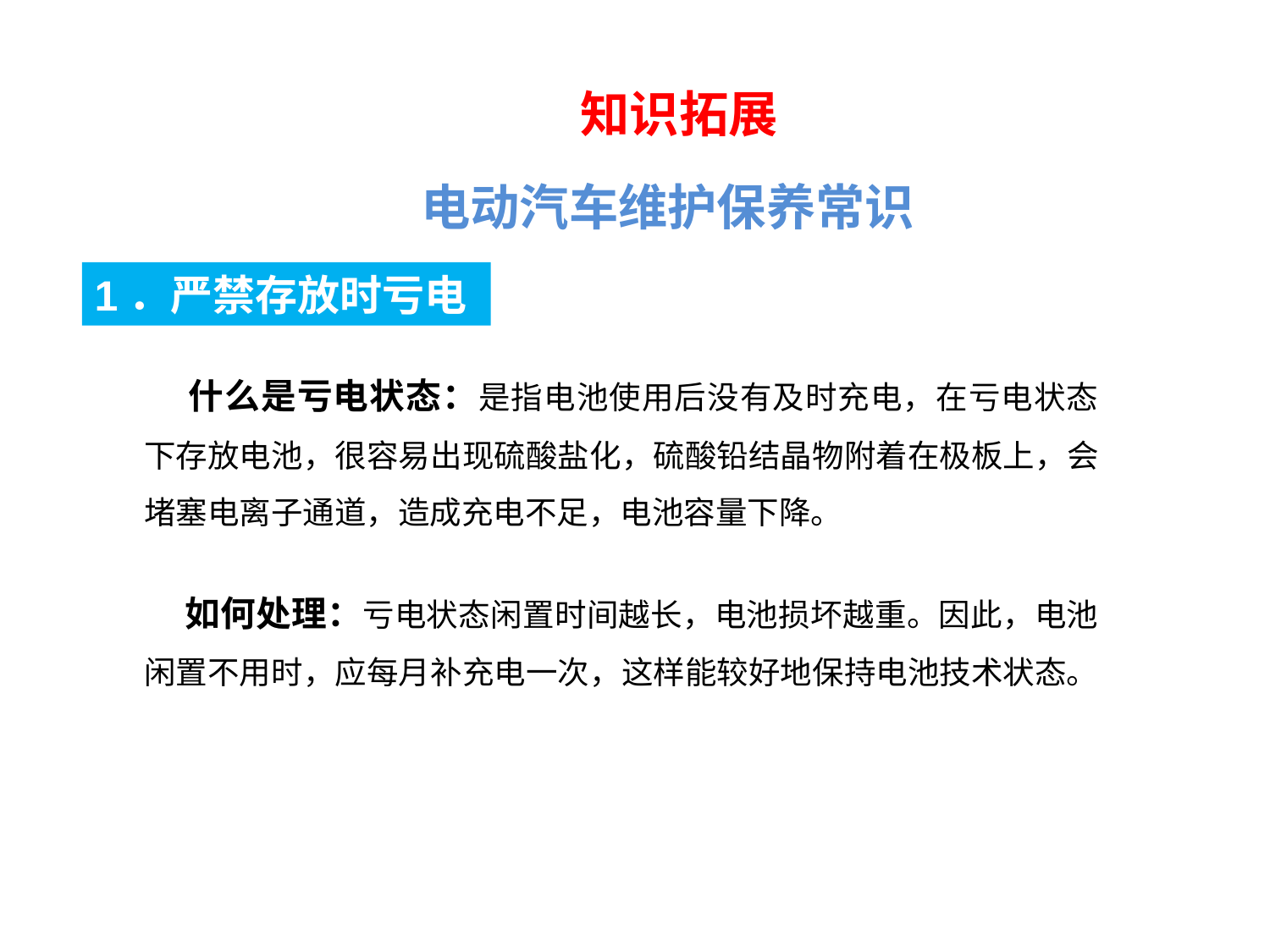

知识拓展
电动汽车维护保养常识
1．严禁存放时亏电
    什么是亏电状态：是指电池使用后没有及时充电，在亏电状态下存放电池，很容易出现硫酸盐化，硫酸铅结晶物附着在极板上，会堵塞电离子通道，造成充电不足，电池容量下降。
    如何处理：亏电状态闲置时间越长，电池损坏越重。因此，电池闲置不用时，应每月补充电一次，这样能较好地保持电池技术状态。